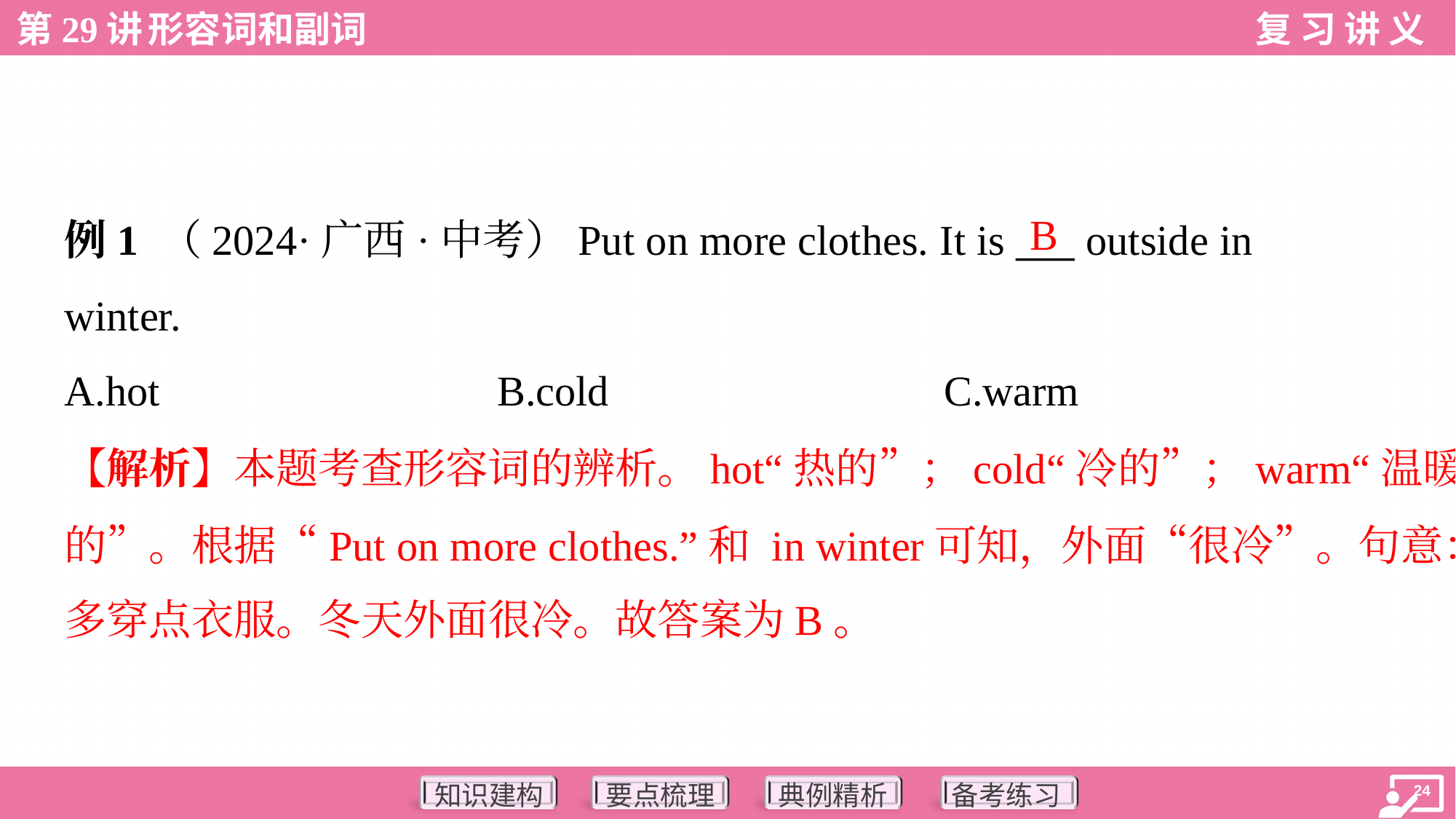

B
例1 （2024·广西·中考）Put on more clothes. It is ___ outside in
winter.
A.hot	B.cold	C.warm
【解析】本题考查形容词的辨析。hot“热的”；cold“冷的”；warm“温暖
的”。根据“Put on more clothes.”和 in winter可知，外面“很冷”。句意：
多穿点衣服。冬天外面很冷。故答案为B。